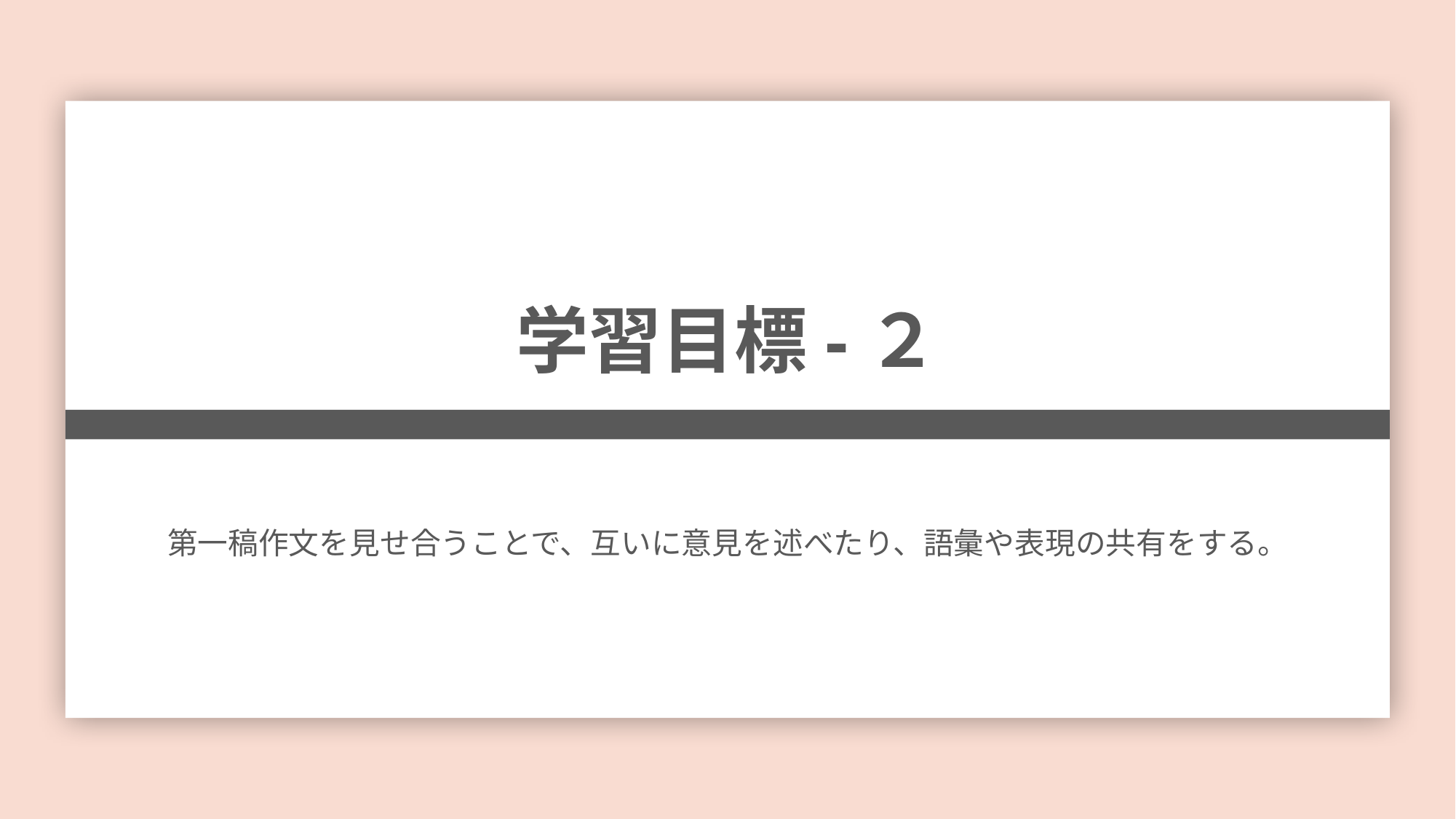

第一稿作文を見せ合うことで、互いに意見を述べたり、語彙や表現の共有をする。

学習目標-２